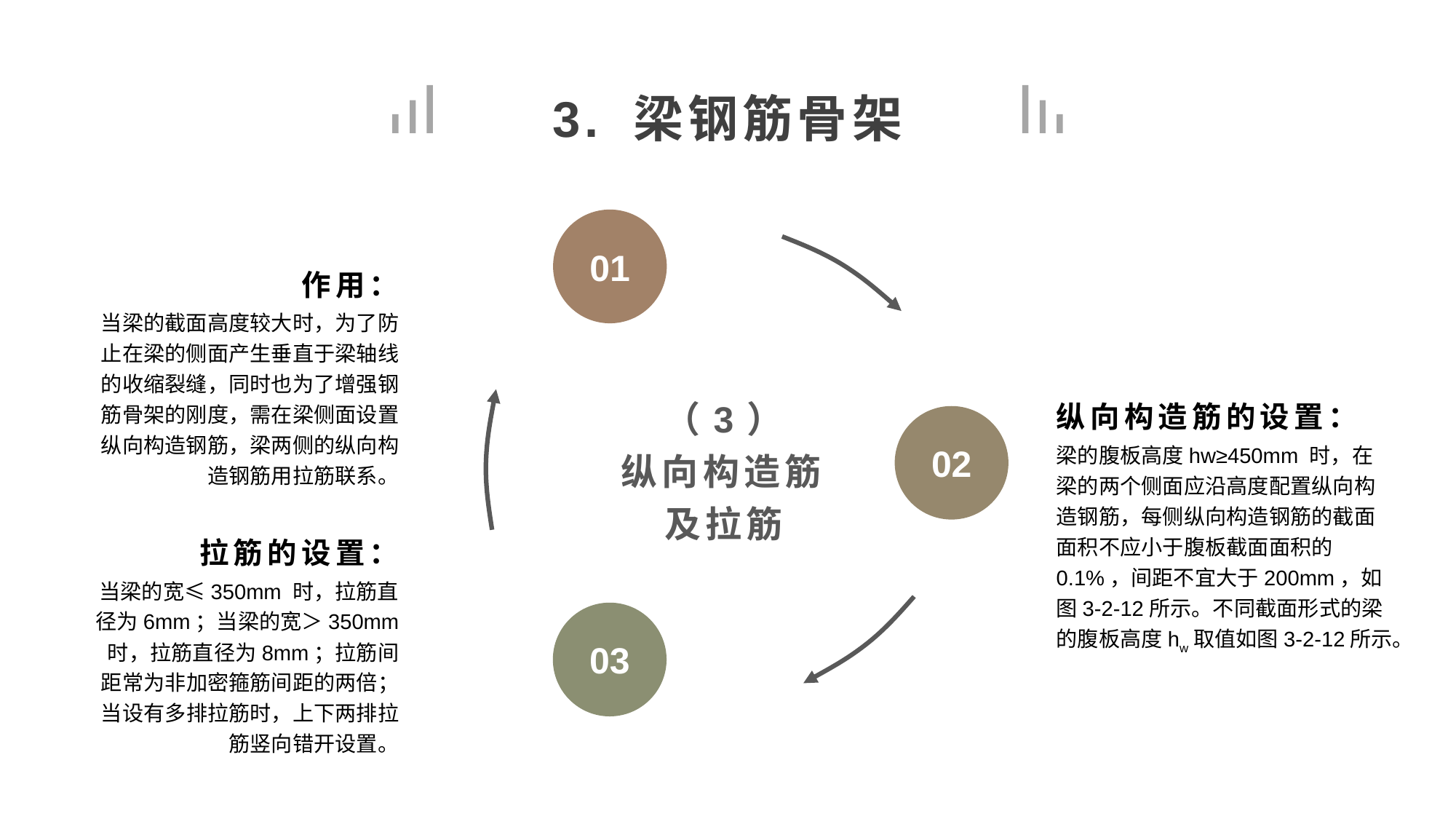

3. 梁钢筋骨架

01
作用：
当梁的截面高度较大时，为了防止在梁的侧面产生垂直于梁轴线的收缩裂缝，同时也为了增强钢筋骨架的刚度，需在梁侧面设置纵向构造钢筋，梁两侧的纵向构造钢筋用拉筋联系。
（3）
纵向构造筋及拉筋
纵向构造筋的设置：

02
梁的腹板高度hw≥450mm 时，在梁的两个侧面应沿高度配置纵向构造钢筋，每侧纵向构造钢筋的截面面积不应小于腹板截面面积的0.1%，间距不宜大于200mm，如图3-2-12所示。不同截面形式的梁的腹板高度hw取值如图3-2-12所示。
拉筋的设置：

当梁的宽≤350mm 时，拉筋直径为6mm；当梁的宽＞350mm 时，拉筋直径为8mm；拉筋间距常为非加密箍筋间距的两倍；当设有多排拉筋时，上下两排拉筋竖向错开设置。
03